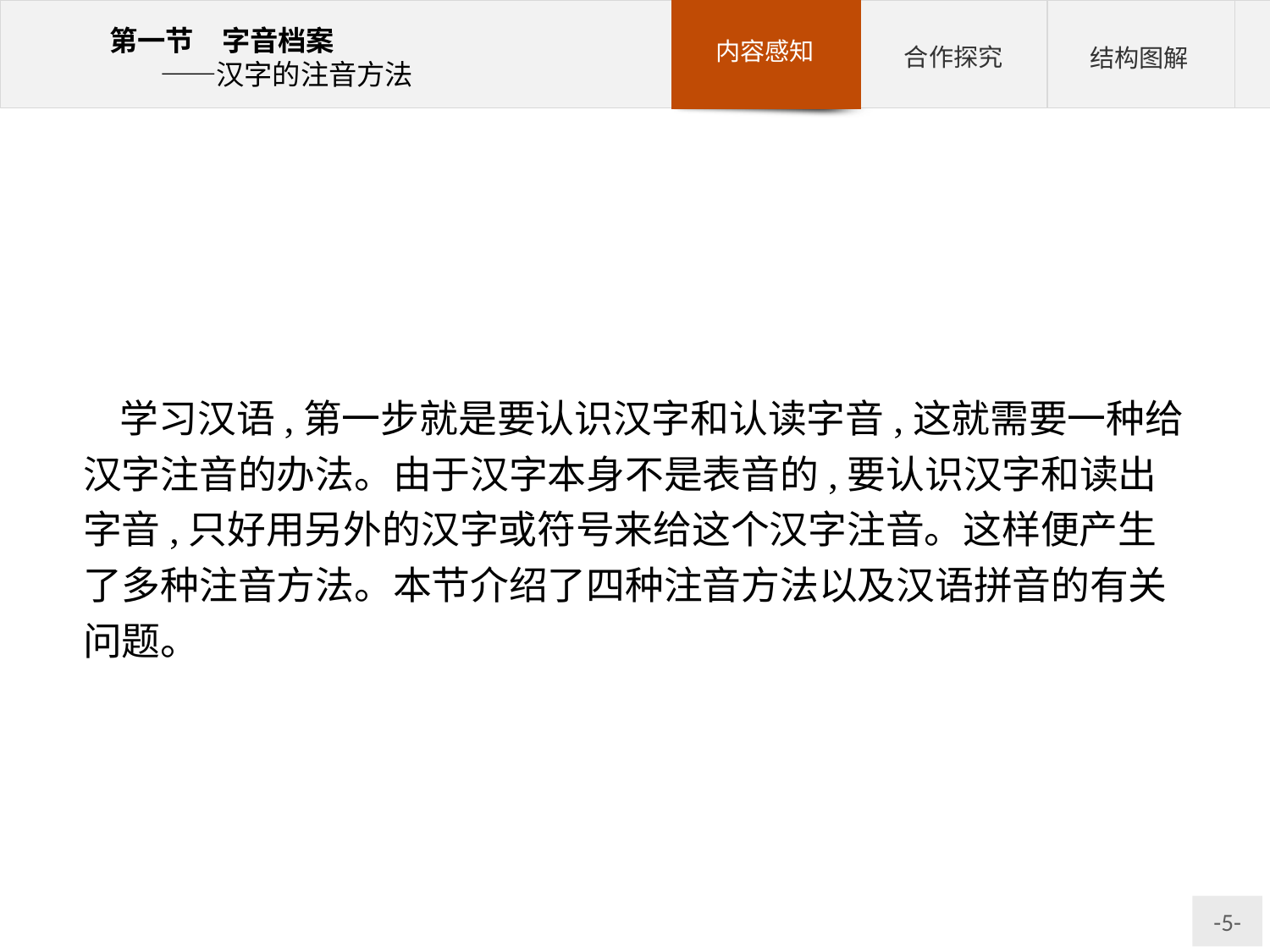

学习汉语,第一步就是要认识汉字和认读字音,这就需要一种给汉字注音的办法。由于汉字本身不是表音的,要认识汉字和读出字音,只好用另外的汉字或符号来给这个汉字注音。这样便产生了多种注音方法。本节介绍了四种注音方法以及汉语拼音的有关问题。